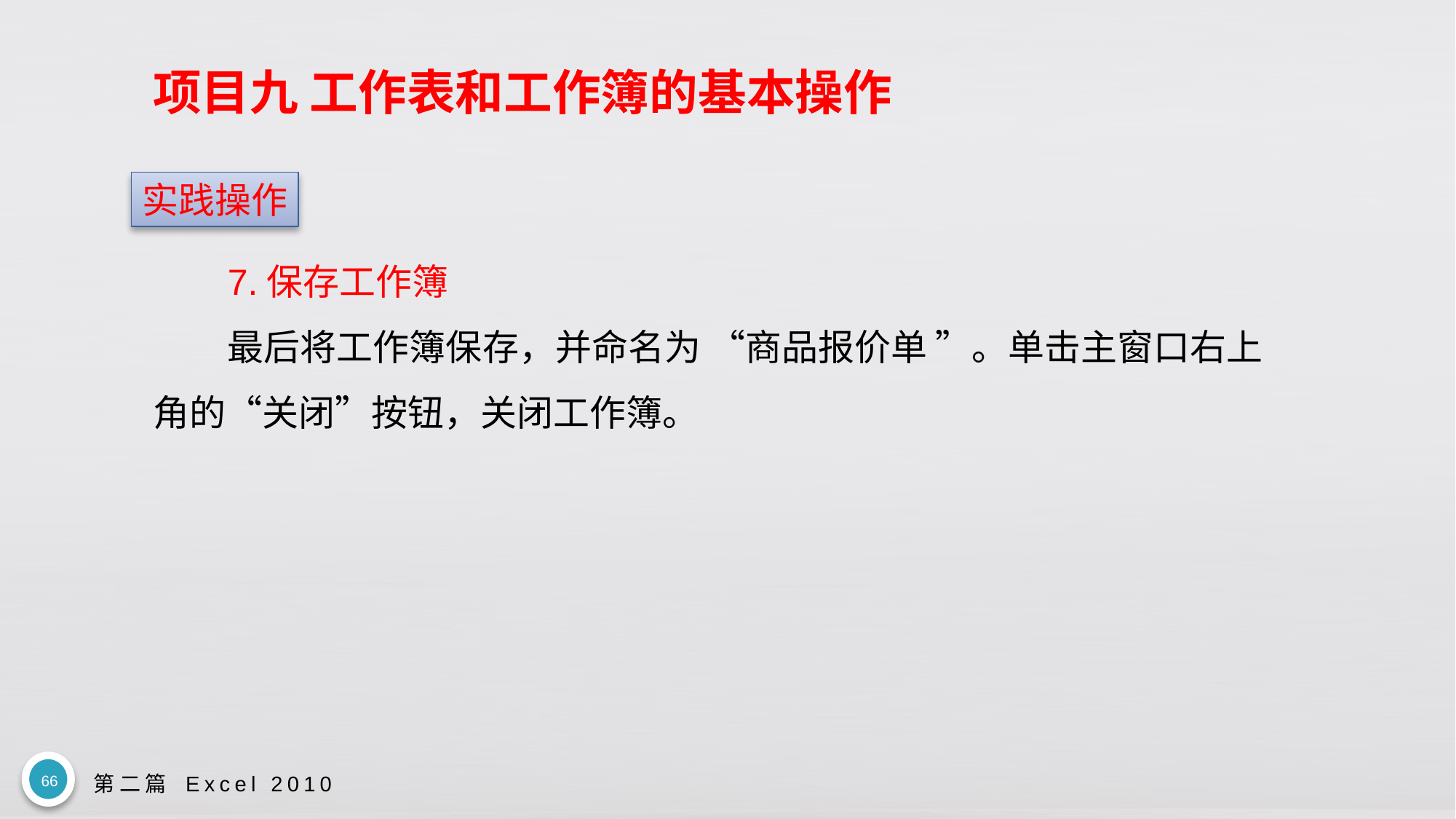

# 项目九 工作表和工作簿的基本操作
实践操作
7.保存工作簿
最后将工作簿保存，并命名为 “商品报价单 ”。单击主窗口右上角的“关闭”按钮，关闭工作簿。
66